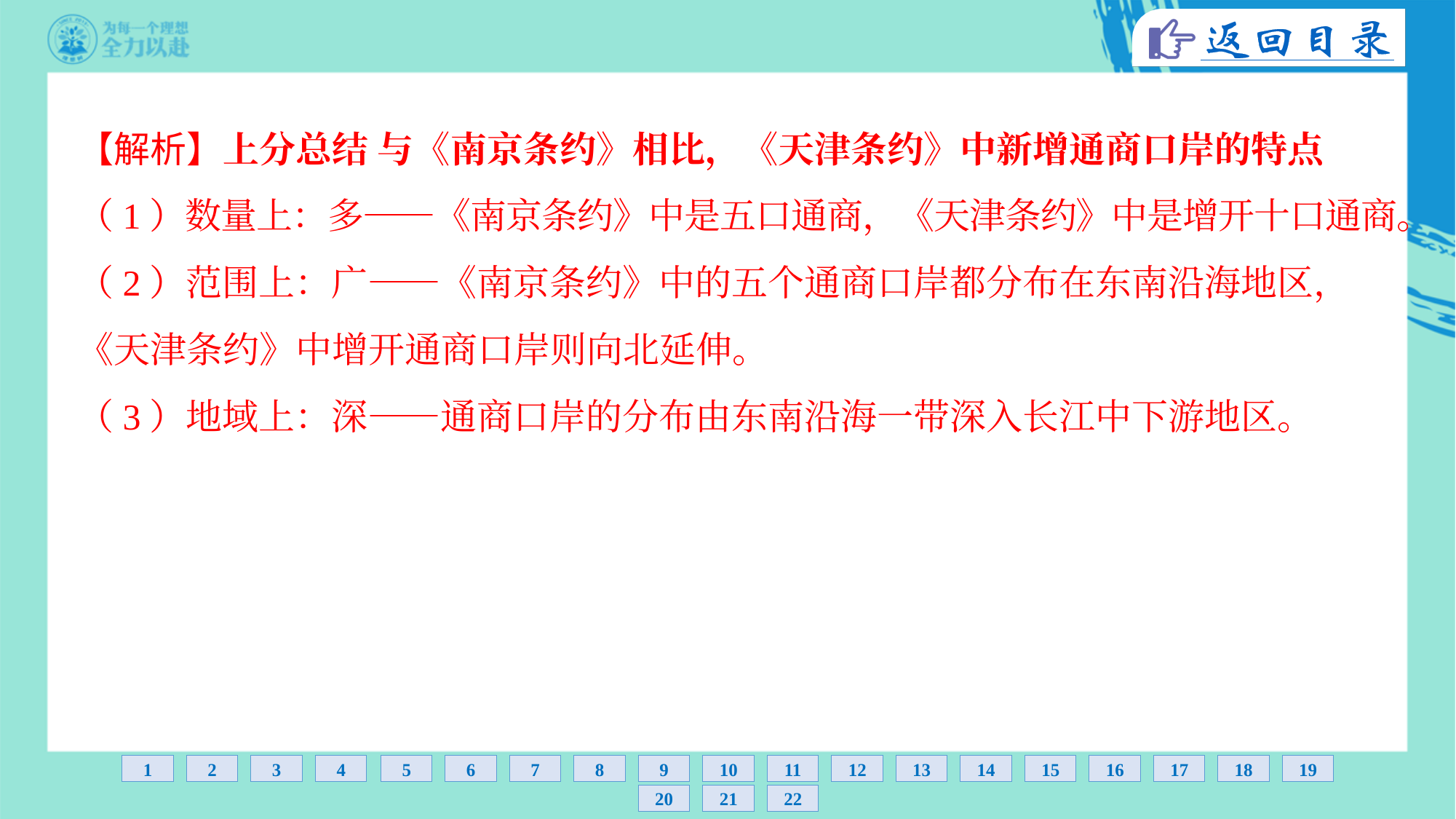

【解析】上分总结 与《南京条约》相比，《天津条约》中新增通商口岸的特点
（1）数量上：多——《南京条约》中是五口通商，《天津条约》中是增开十口通商。
（2）范围上：广——《南京条约》中的五个通商口岸都分布在东南沿海地区，
《天津条约》中增开通商口岸则向北延伸。
（3）地域上：深——通商口岸的分布由东南沿海一带深入长江中下游地区。